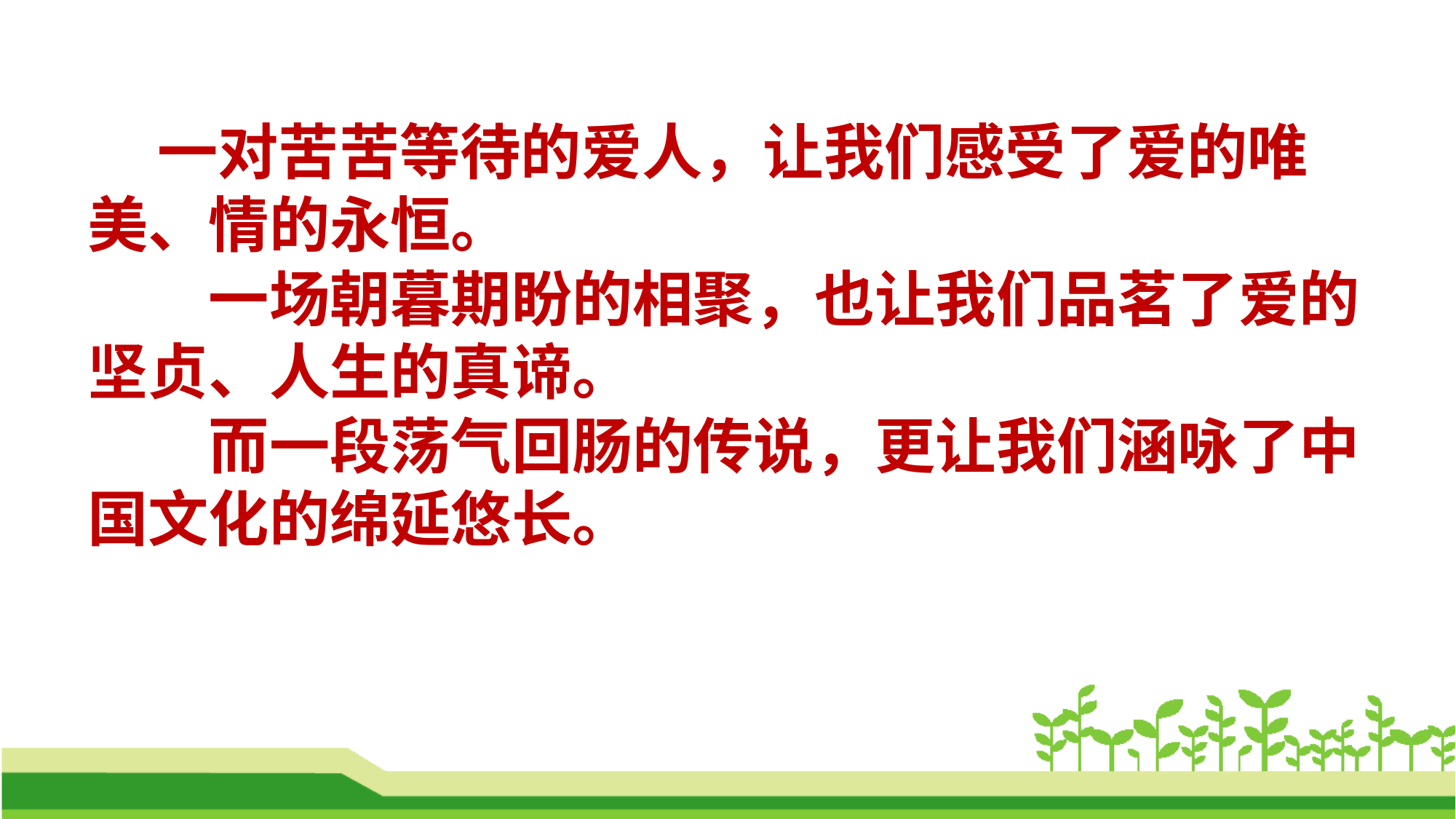

一对苦苦等待的爱人，让我们感受了爱的唯美、情的永恒。
　　一场朝暮期盼的相聚，也让我们品茗了爱的坚贞、人生的真谛。
　　而一段荡气回肠的传说，更让我们涵咏了中国文化的绵延悠长。